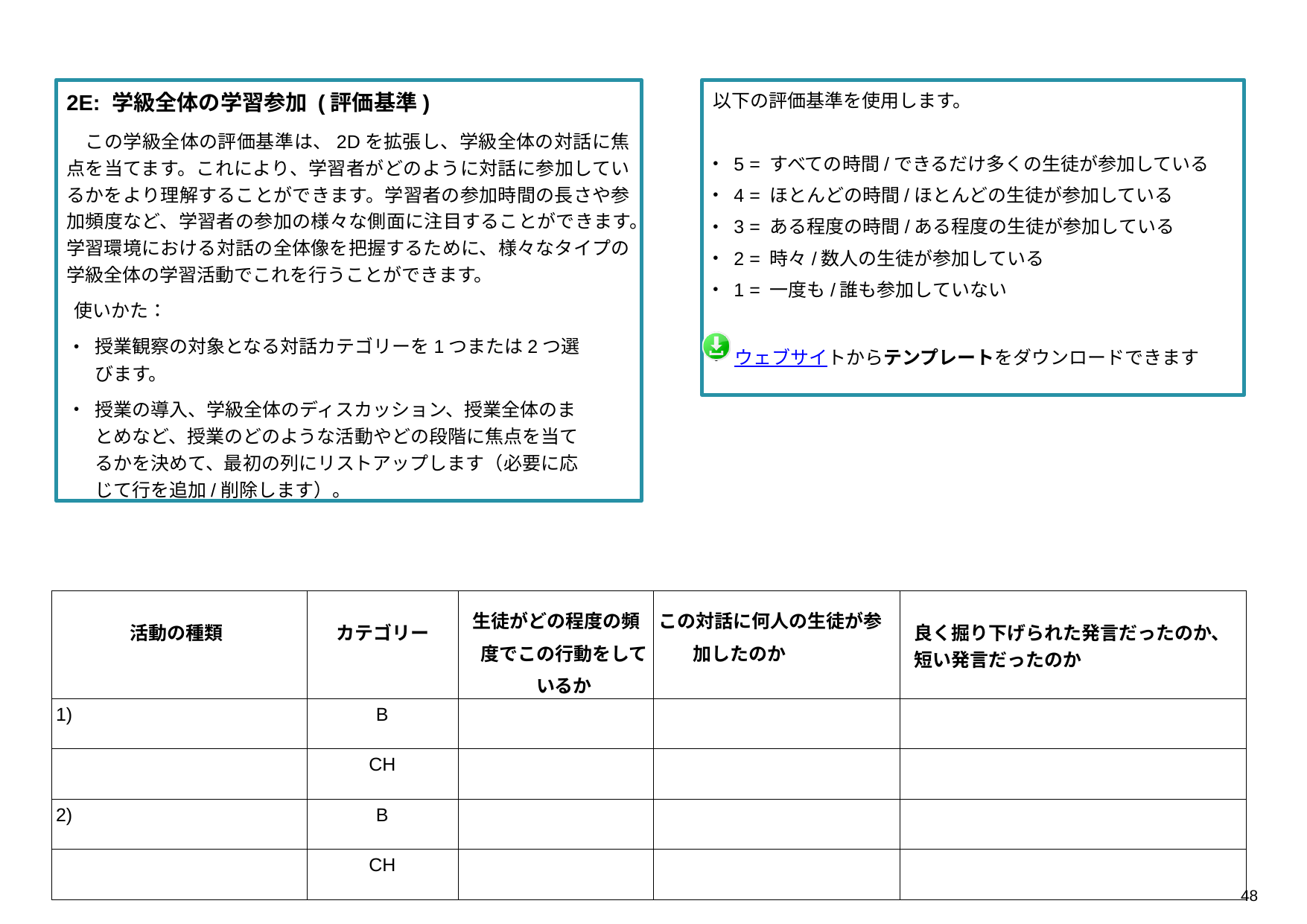

2E: 学級全体の学習参加 (評価基準)
　この学級全体の評価基準は、2Dを拡張し、学級全体の対話に焦点を当てます。これにより、学習者がどのように対話に参加しているかをより理解することができます。学習者の参加時間の長さや参加頻度など、学習者の参加の様々な側面に注目することができます。学習環境における対話の全体像を把握するために、様々なタイプの学級全体の学習活動でこれを行うことができます。
使いかた：
授業観察の対象となる対話カテゴリーを1つまたは2つ選びます。
授業の導入、学級全体のディスカッション、授業全体のまとめなど、授業のどのような活動やどの段階に焦点を当てるかを決めて、最初の列にリストアップします（必要に応じて行を追加/削除します）。
以下の評価基準を使用します。

5 = すべての時間/できるだけ多くの生徒が参加している
4 = ほとんどの時間/ほとんどの生徒が参加している
3 = ある程度の時間/ある程度の生徒が参加している
2 = 時々/数人の生徒が参加している
1 = 一度も/誰も参加していない

ウェブサイトからテンプレートをダウンロードできます

| 活動の種類 | カテゴリー | 生徒がどの程度の頻度でこの行動をしているか | この対話に何人の生徒が参加したのか | 良く掘り下げられた発言だったのか、短い発言だったのか |
| --- | --- | --- | --- | --- |
| 1) | B |  |  |  |
|  | CH |  |  |  |
| 2) | B |  |  |  |
|  | CH |  |  |  |
48